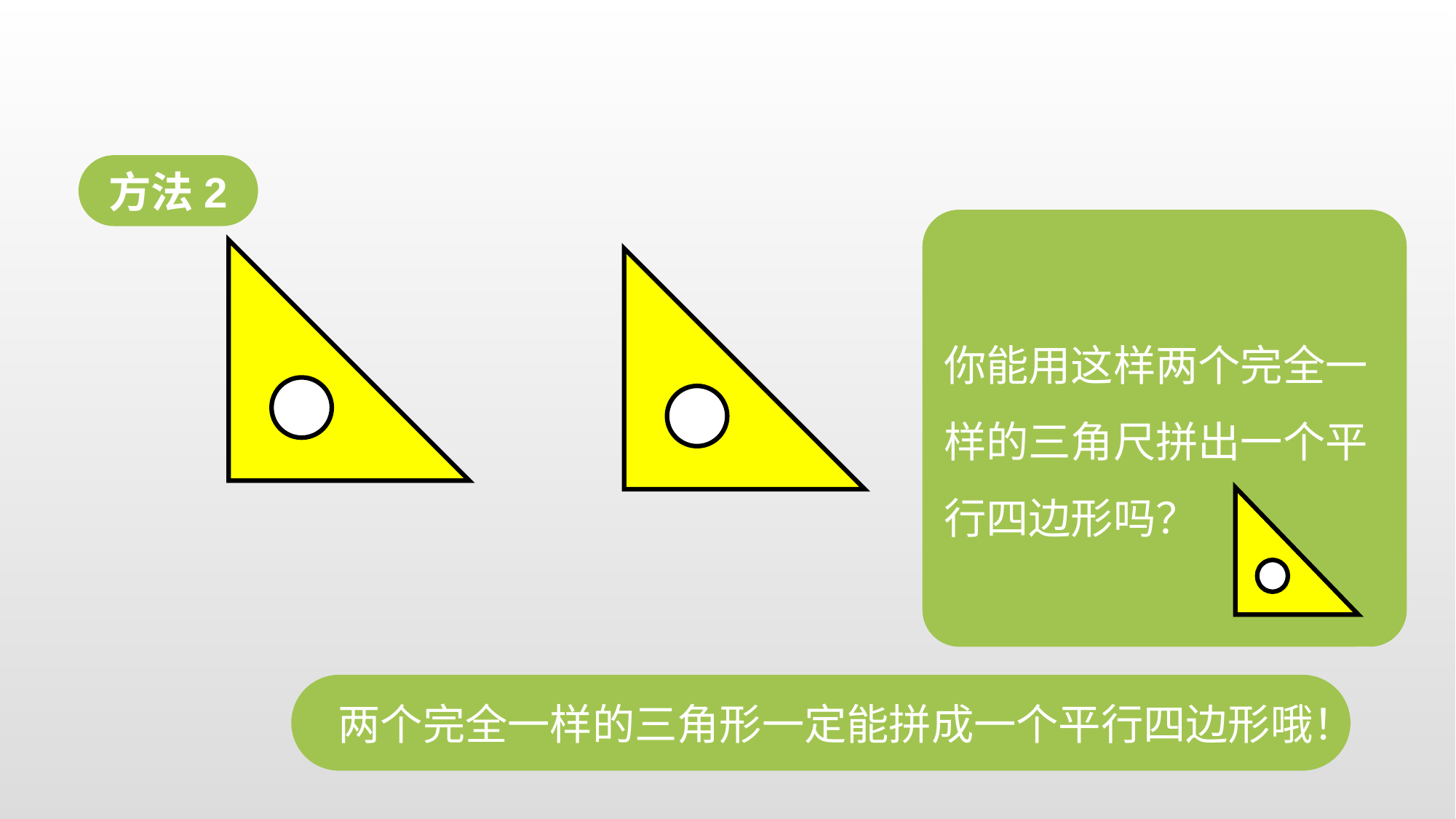

方法2
你能用这样两个完全一样的三角尺拼出一个平行四边形吗？

 两个完全一样的三角形一定能拼成一个平行四边形哦！